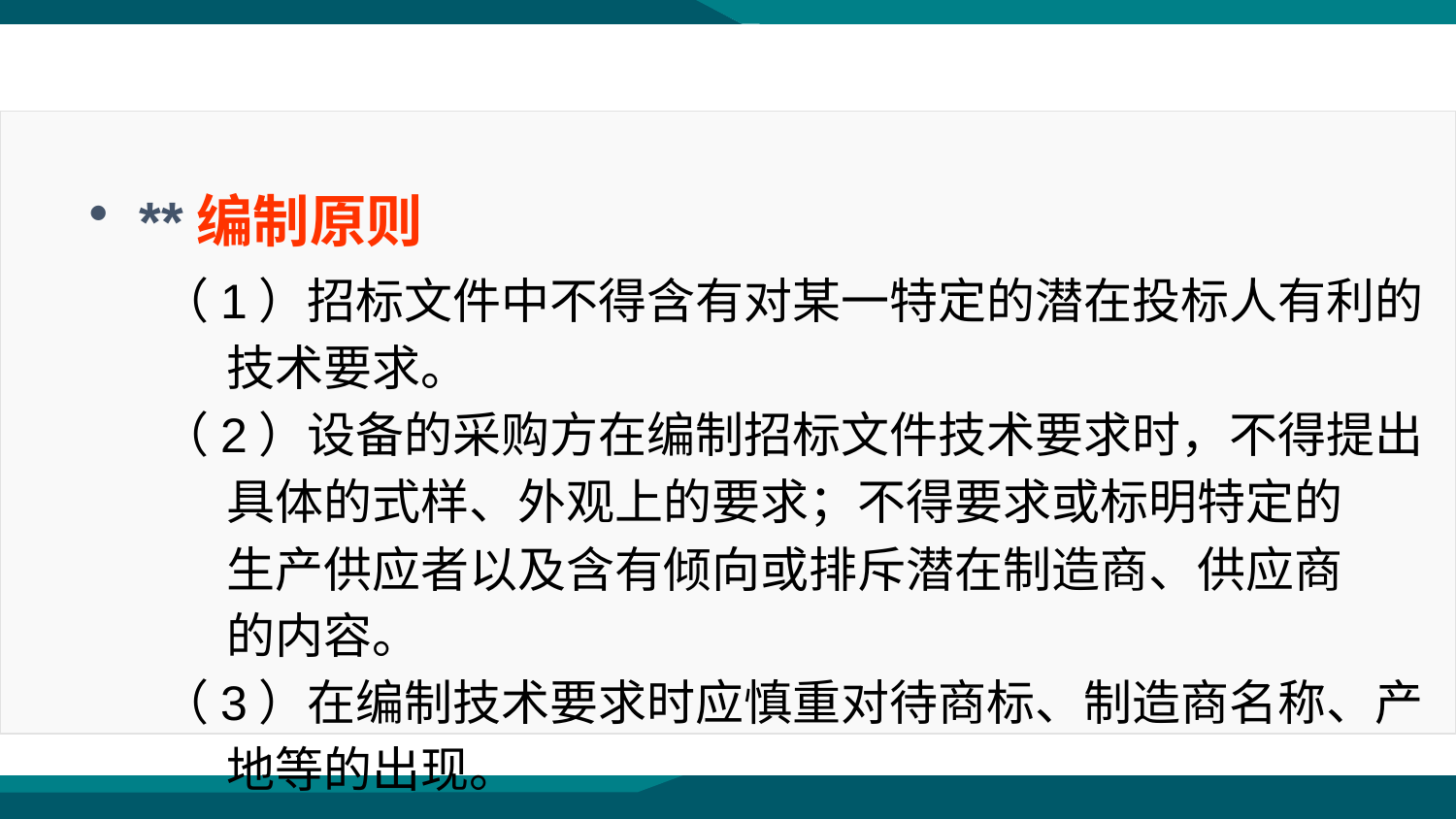

**编制原则
（1）招标文件中不得含有对某一特定的潜在投标人有利的
     技术要求。
（2）设备的采购方在编制招标文件技术要求时，不得提出
     具体的式样、外观上的要求；不得要求或标明特定的
     生产供应者以及含有倾向或排斥潜在制造商、供应商
     的内容。
（3）在编制技术要求时应慎重对待商标、制造商名称、产
     地等的出现。